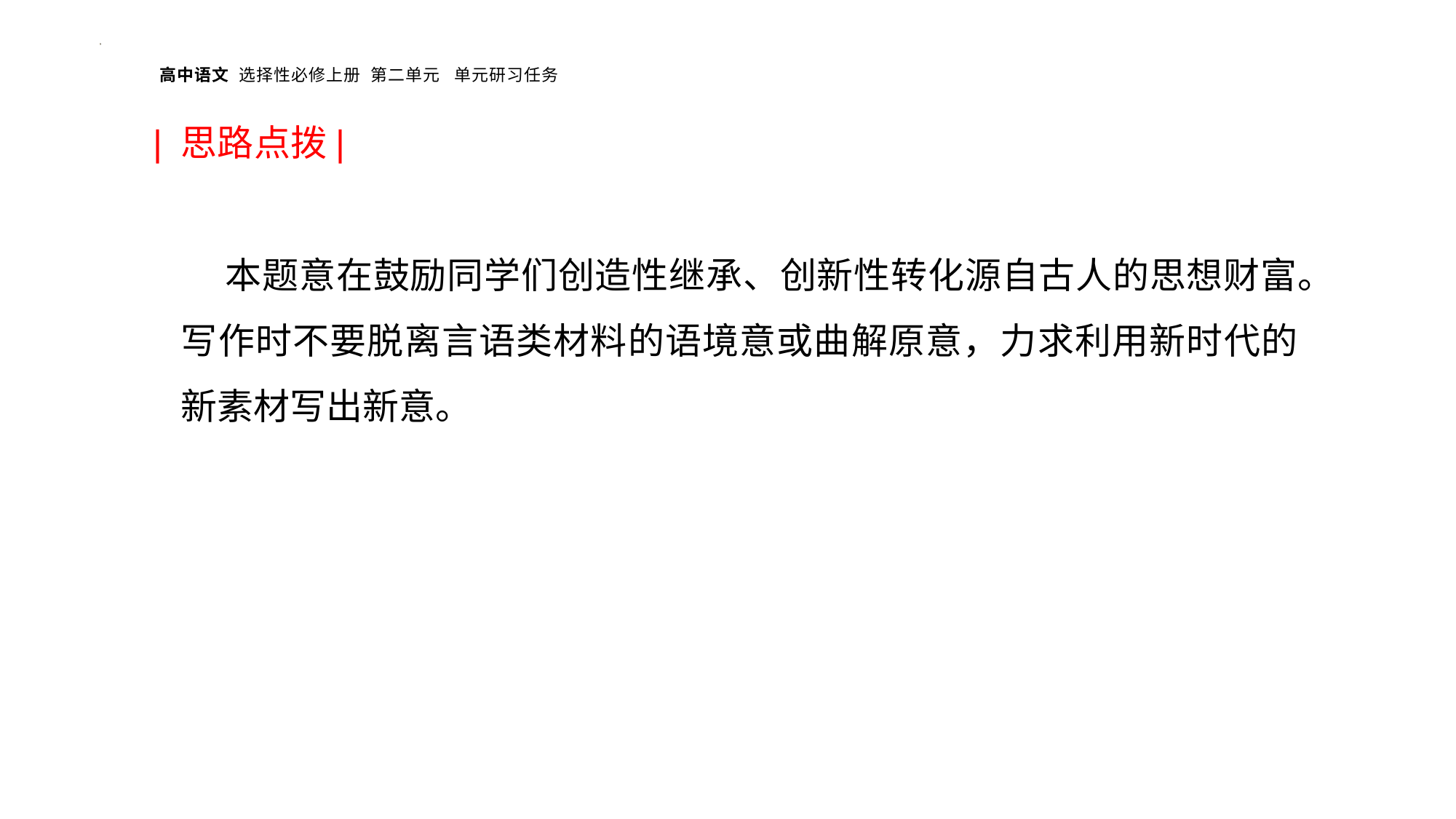

| 思路点拨|
    本题意在鼓励同学们创造性继承、创新性转化源自古人的思想财富。写作时不要脱离言语类材料的语境意或曲解原意，力求利用新时代的新素材写出新意。